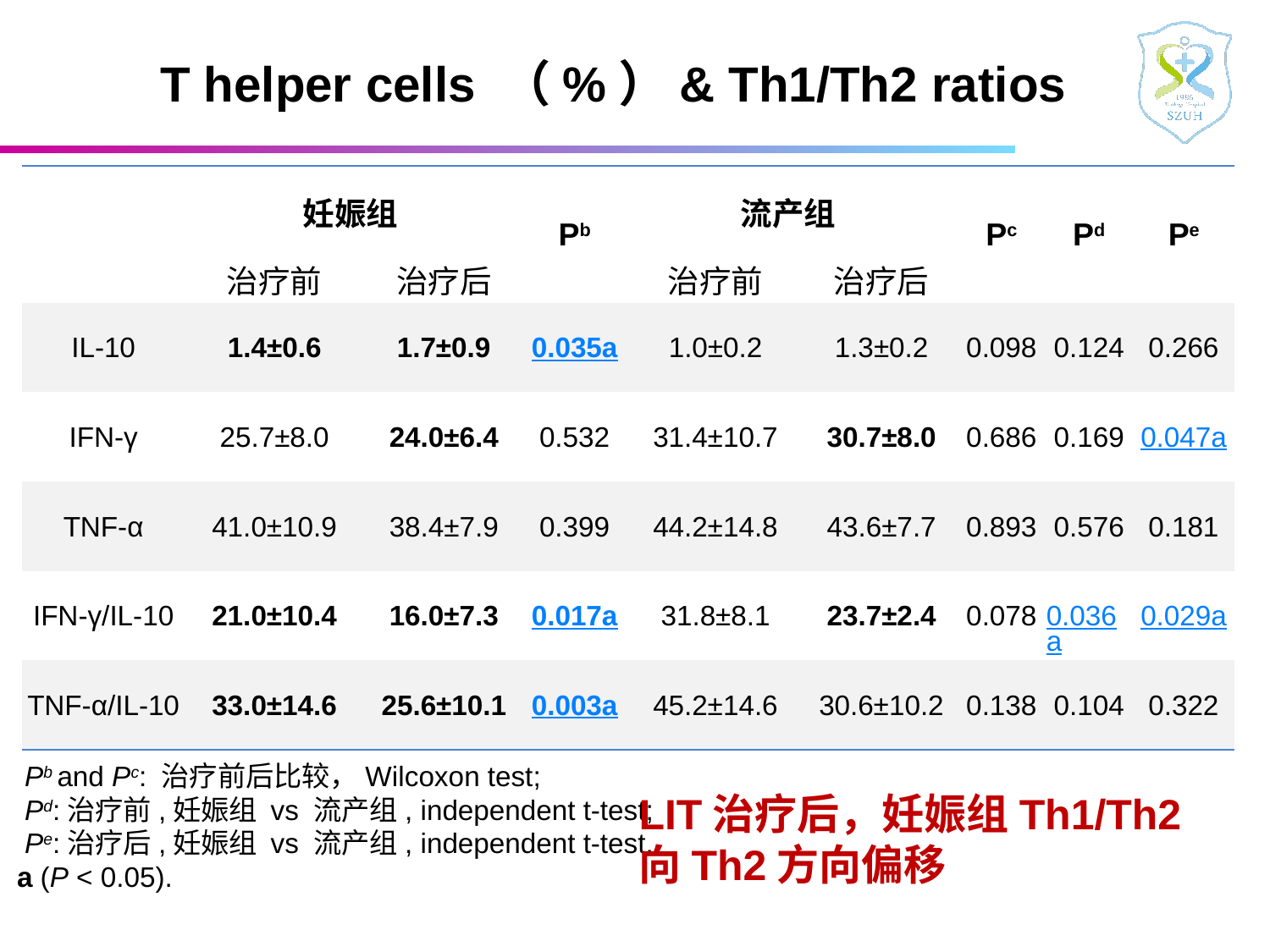

T helper cells （%）& Th1/Th2 ratios
|  | 妊娠组 |  | Pb | 流产组 |  | Pc | Pd | Pe |
| --- | --- | --- | --- | --- | --- | --- | --- | --- |
|  | 治疗前 | 治疗后 |  | 治疗前 | 治疗后 |  |  |  |
| IL-10 | 1.4±0.6 | 1.7±0.9 | 0.035a | 1.0±0.2 | 1.3±0.2 | 0.098 | 0.124 | 0.266 |
| IFN-γ | 25.7±8.0 | 24.0±6.4 | 0.532 | 31.4±10.7 | 30.7±8.0 | 0.686 | 0.169 | 0.047a |
| TNF-α | 41.0±10.9 | 38.4±7.9 | 0.399 | 44.2±14.8 | 43.6±7.7 | 0.893 | 0.576 | 0.181 |
| IFN-γ/IL-10 | 21.0±10.4 | 16.0±7.3 | 0.017a | 31.8±8.1 | 23.7±2.4 | 0.078 | 0.036a | 0.029a |
| TNF-α/IL-10 | 33.0±14.6 | 25.6±10.1 | 0.003a | 45.2±14.6 | 30.6±10.2 | 0.138 | 0.104 | 0.322 |
 Pb and Pc: 治疗前后比较，Wilcoxon test;
 Pd:治疗前,妊娠组 vs 流产组, independent t-test;
 Pe:治疗后,妊娠组 vs 流产组, independent t-test.
a (P < 0.05).
LIT治疗后，妊娠组Th1/Th2向Th2方向偏移
53